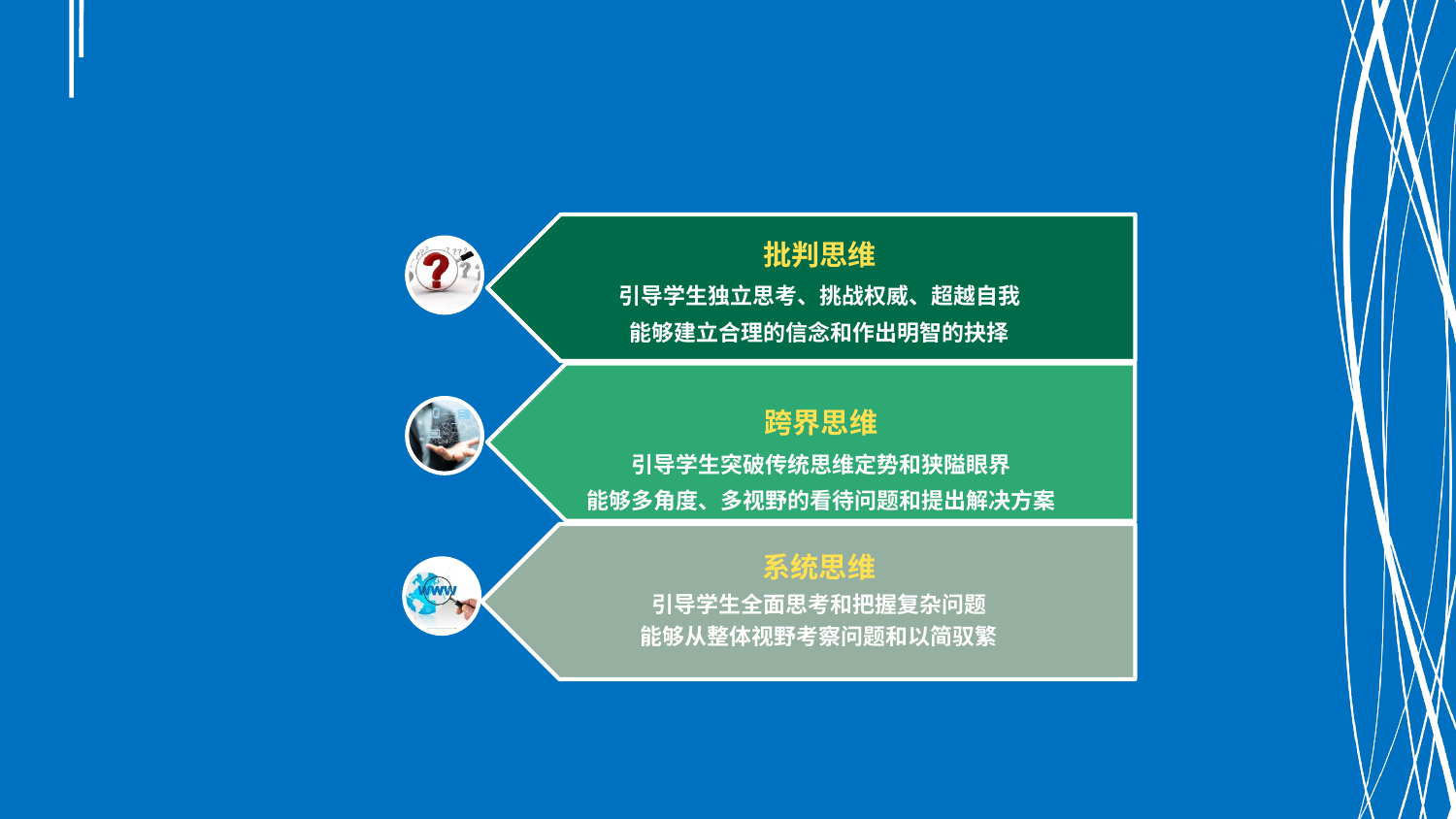

批判思维
引导学生独立思考、挑战权威、超越自我
能够建立合理的信念和作出明智的抉择

跨界思维
引导学生突破传统思维定势和狭隘眼界
能够多角度、多视野的看待问题和提出解决方案

系统思维
引导学生全面思考和把握复杂问题
能够从整体视野考察问题和以简驭繁